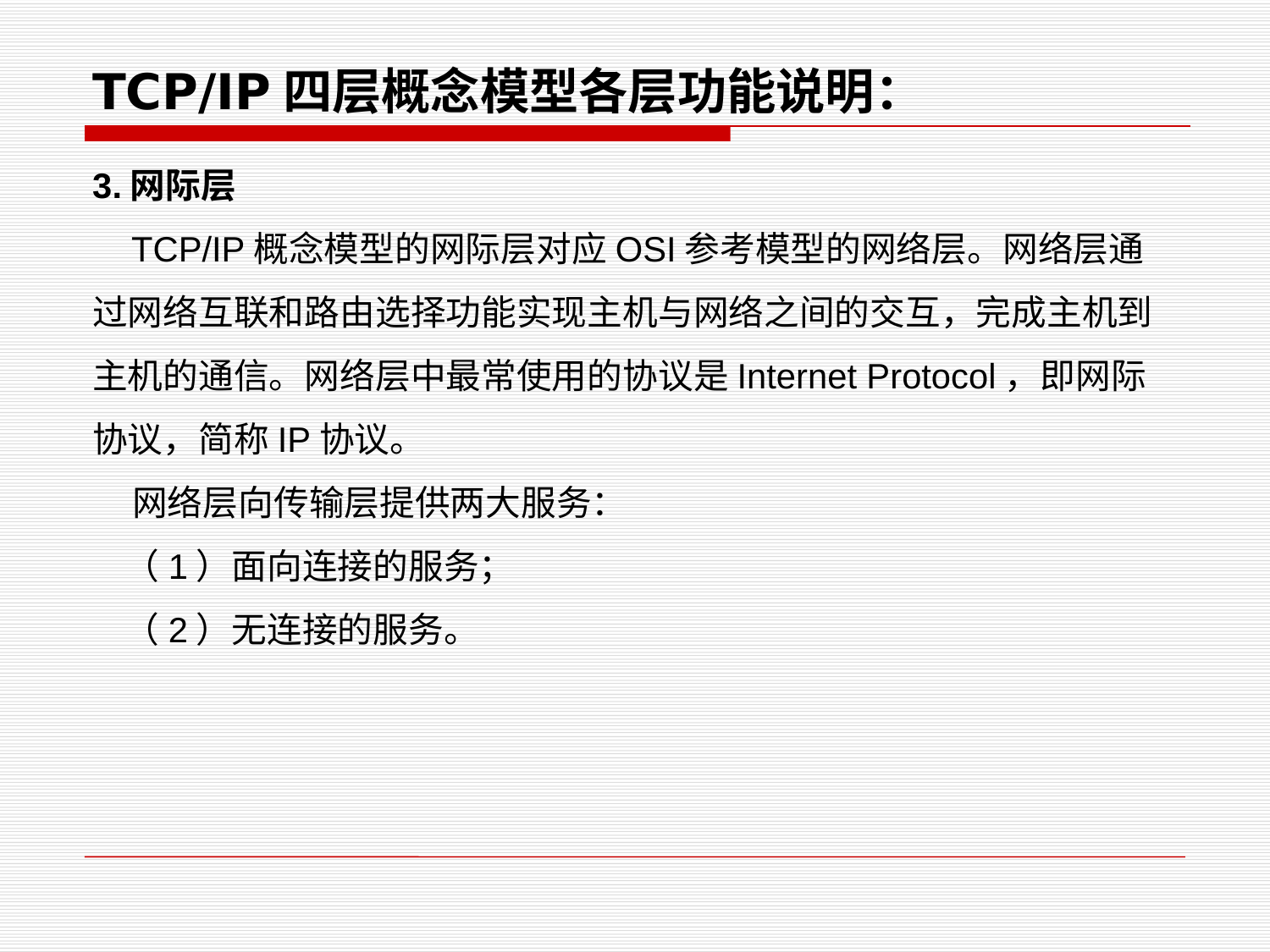

TCP/IP四层概念模型各层功能说明：
3.网际层
    TCP/IP概念模型的网际层对应OSI参考模型的网络层。网络层通过网络互联和路由选择功能实现主机与网络之间的交互，完成主机到主机的通信。网络层中最常使用的协议是Internet Protocol，即网际协议，简称IP协议。
    网络层向传输层提供两大服务：
   （1）面向连接的服务；
   （2）无连接的服务。
33